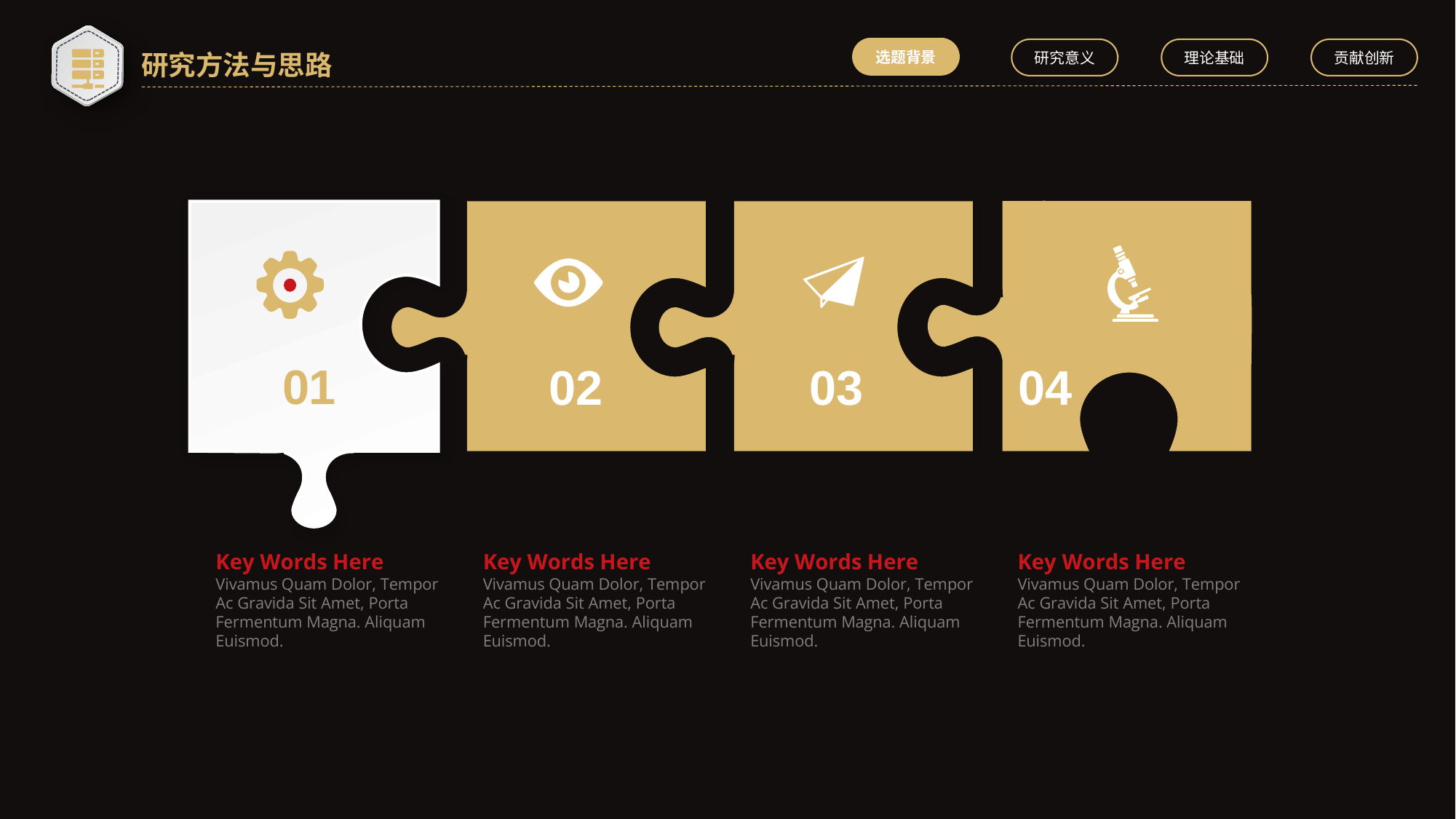

选题背景
研究意义
理论基础
贡献创新
研究方法与思路

01
02
03
04
Key Words Here
Vivamus Quam Dolor, Tempor Ac Gravida Sit Amet, Porta Fermentum Magna. Aliquam Euismod.
Key Words Here
Vivamus Quam Dolor, Tempor Ac Gravida Sit Amet, Porta Fermentum Magna. Aliquam Euismod.
Key Words Here
Vivamus Quam Dolor, Tempor Ac Gravida Sit Amet, Porta Fermentum Magna. Aliquam Euismod.
Key Words Here
Vivamus Quam Dolor, Tempor Ac Gravida Sit Amet, Porta Fermentum Magna. Aliquam Euismod.